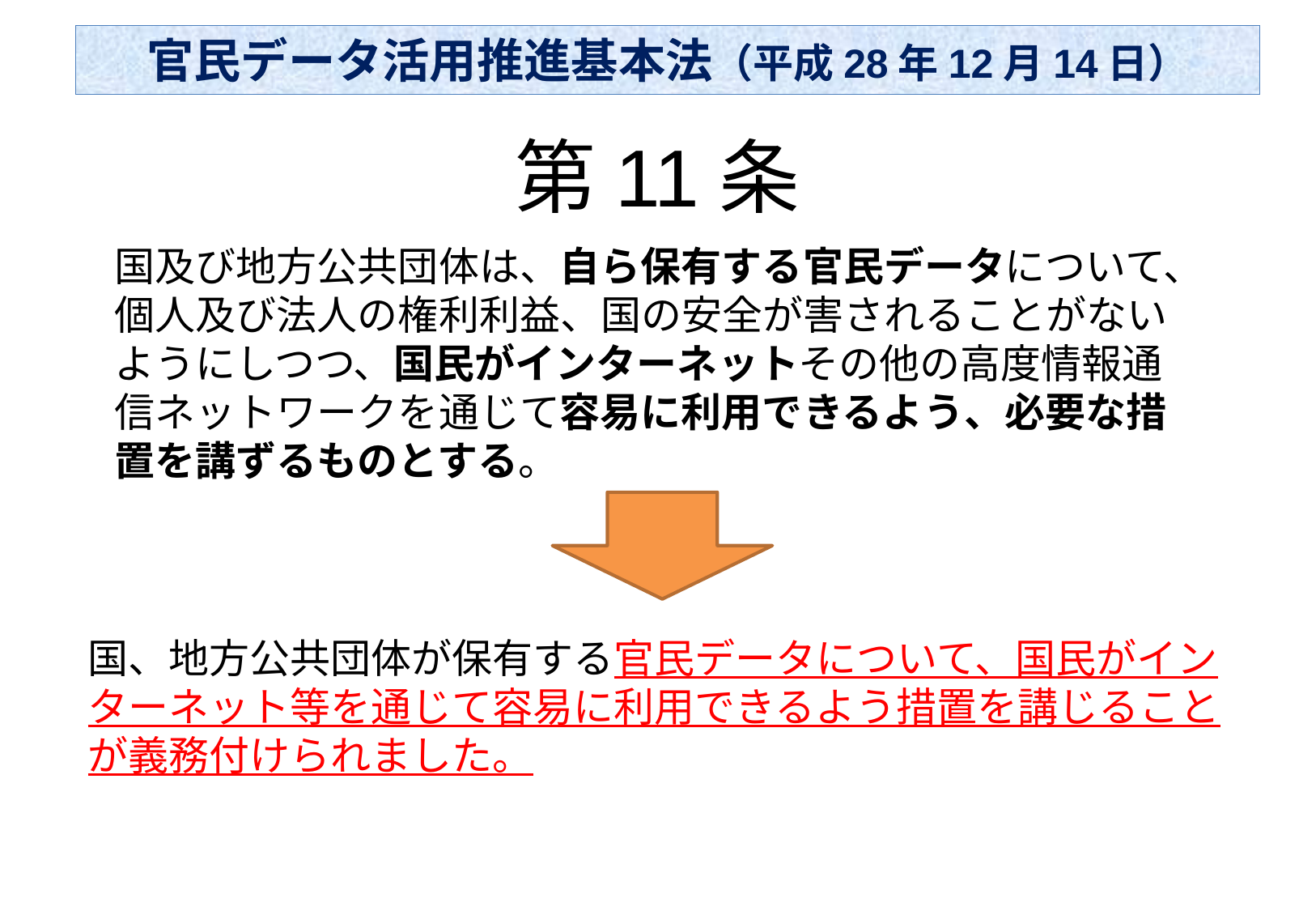

官民データ活用推進基本法（平成28年12月14日）

第11条
国及び地方公共団体は、自ら保有する官民データについて、個人及び法人の権利利益、国の安全が害されることがないようにしつつ、国民がインターネットその他の高度情報通信ネットワークを通じて容易に利用できるよう、必要な措置を講ずるものとする。

国、地方公共団体が保有する官民データについて、国民がインターネット等を通じて容易に利用できるよう措置を講じることが義務付けられました。